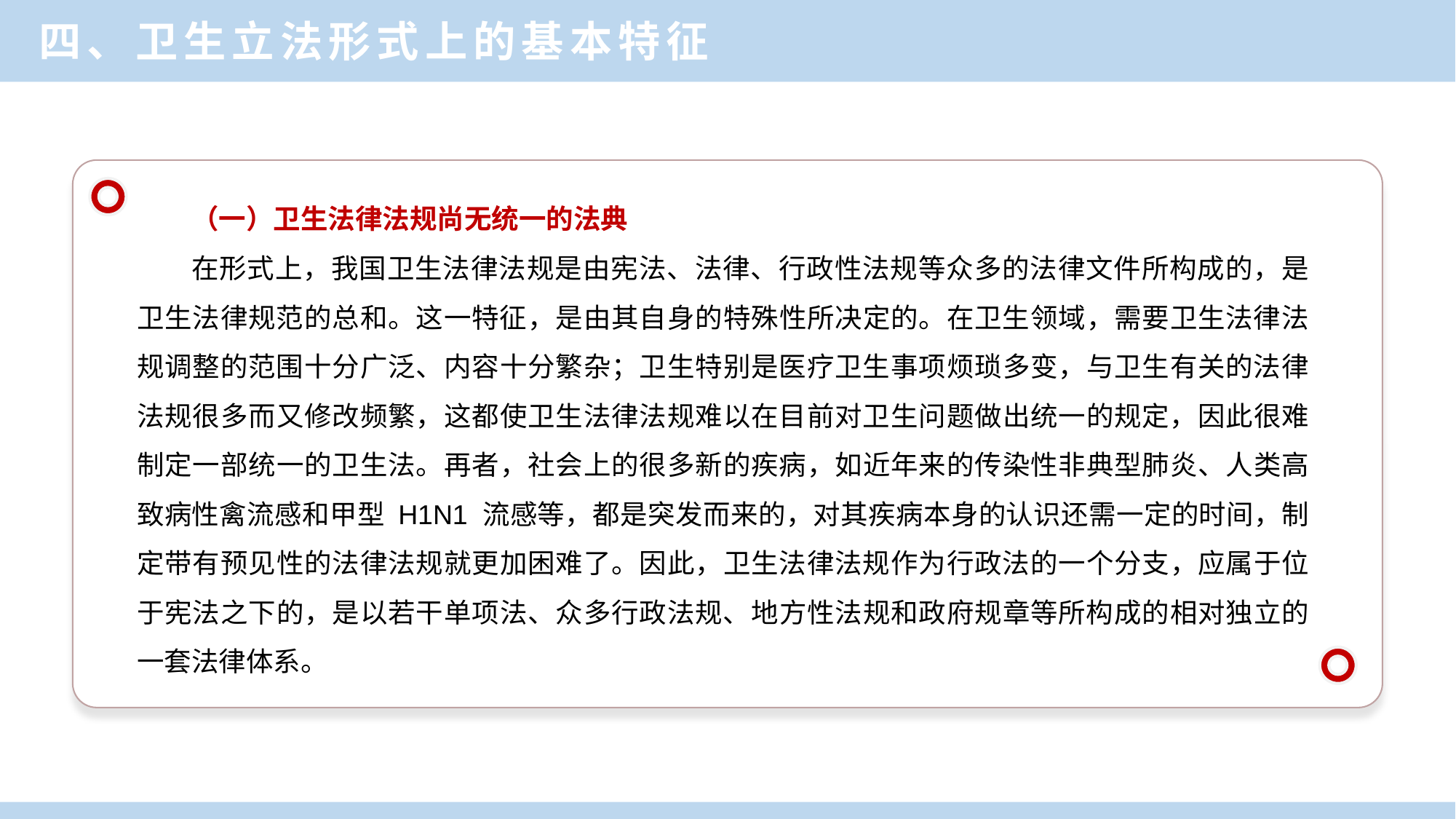

四、卫生立法形式上的基本特征

（一）卫生法律法规尚无统一的法典
在形式上，我国卫生法律法规是由宪法、法律、行政性法规等众多的法律文件所构成的，是卫生法律规范的总和。这一特征，是由其自身的特殊性所决定的。在卫生领域，需要卫生法律法规调整的范围十分广泛、内容十分繁杂；卫生特别是医疗卫生事项烦琐多变，与卫生有关的法律法规很多而又修改频繁，这都使卫生法律法规难以在目前对卫生问题做出统一的规定，因此很难制定一部统一的卫生法。再者，社会上的很多新的疾病，如近年来的传染性非典型肺炎、人类高致病性禽流感和甲型 H1N1 流感等，都是突发而来的，对其疾病本身的认识还需一定的时间，制定带有预见性的法律法规就更加困难了。因此，卫生法律法规作为行政法的一个分支，应属于位于宪法之下的，是以若干单项法、众多行政法规、地方性法规和政府规章等所构成的相对独立的一套法律体系。